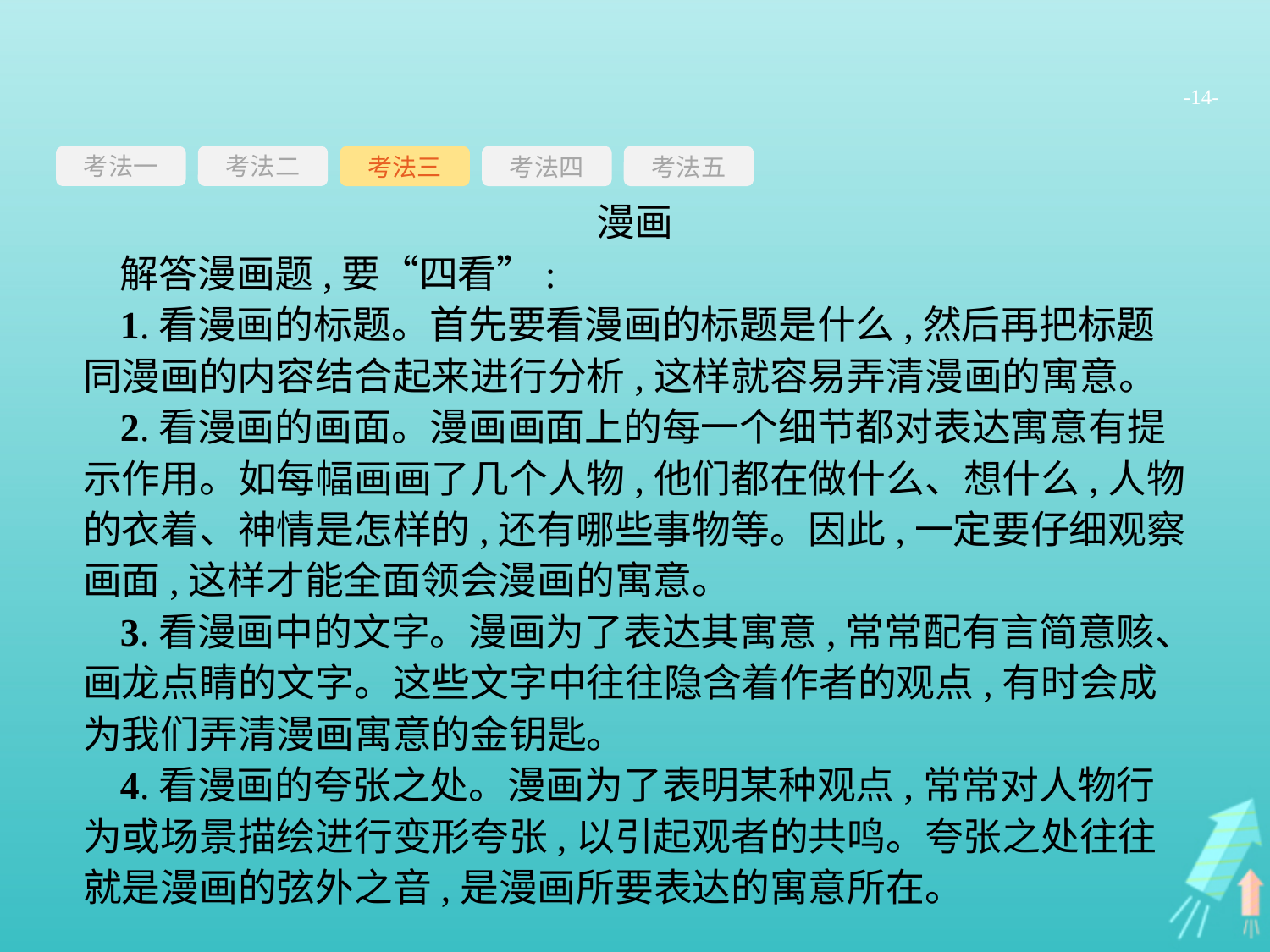

-14-
考法一
考法三
考法四
考法五
考法二
漫画
解答漫画题,要“四看”:
1.看漫画的标题。首先要看漫画的标题是什么,然后再把标题同漫画的内容结合起来进行分析,这样就容易弄清漫画的寓意。
2.看漫画的画面。漫画画面上的每一个细节都对表达寓意有提示作用。如每幅画画了几个人物,他们都在做什么、想什么,人物的衣着、神情是怎样的,还有哪些事物等。因此,一定要仔细观察画面,这样才能全面领会漫画的寓意。
3.看漫画中的文字。漫画为了表达其寓意,常常配有言简意赅、画龙点睛的文字。这些文字中往往隐含着作者的观点,有时会成为我们弄清漫画寓意的金钥匙。
4.看漫画的夸张之处。漫画为了表明某种观点,常常对人物行为或场景描绘进行变形夸张,以引起观者的共鸣。夸张之处往往就是漫画的弦外之音,是漫画所要表达的寓意所在。